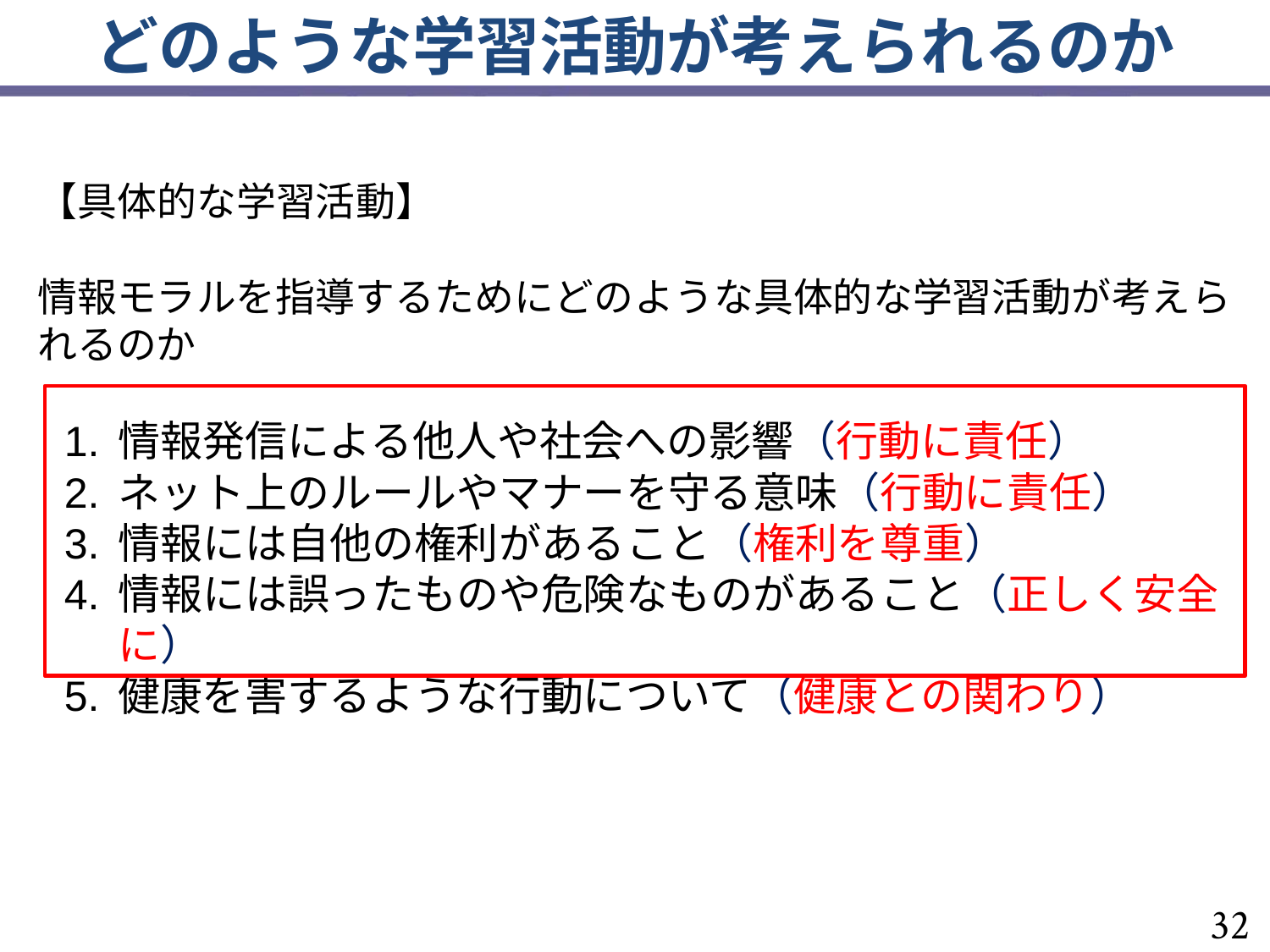

どのような学習活動が考えられるのか
【具体的な学習活動】

情報モラルを指導するためにどのような具体的な学習活動が考えられるのか

情報発信による他人や社会への影響（行動に責任）
ネット上のルールやマナーを守る意味（行動に責任）
情報には自他の権利があること（権利を尊重）
情報には誤ったものや危険なものがあること（正しく安全に）
健康を害するような行動について（健康との関わり）

32